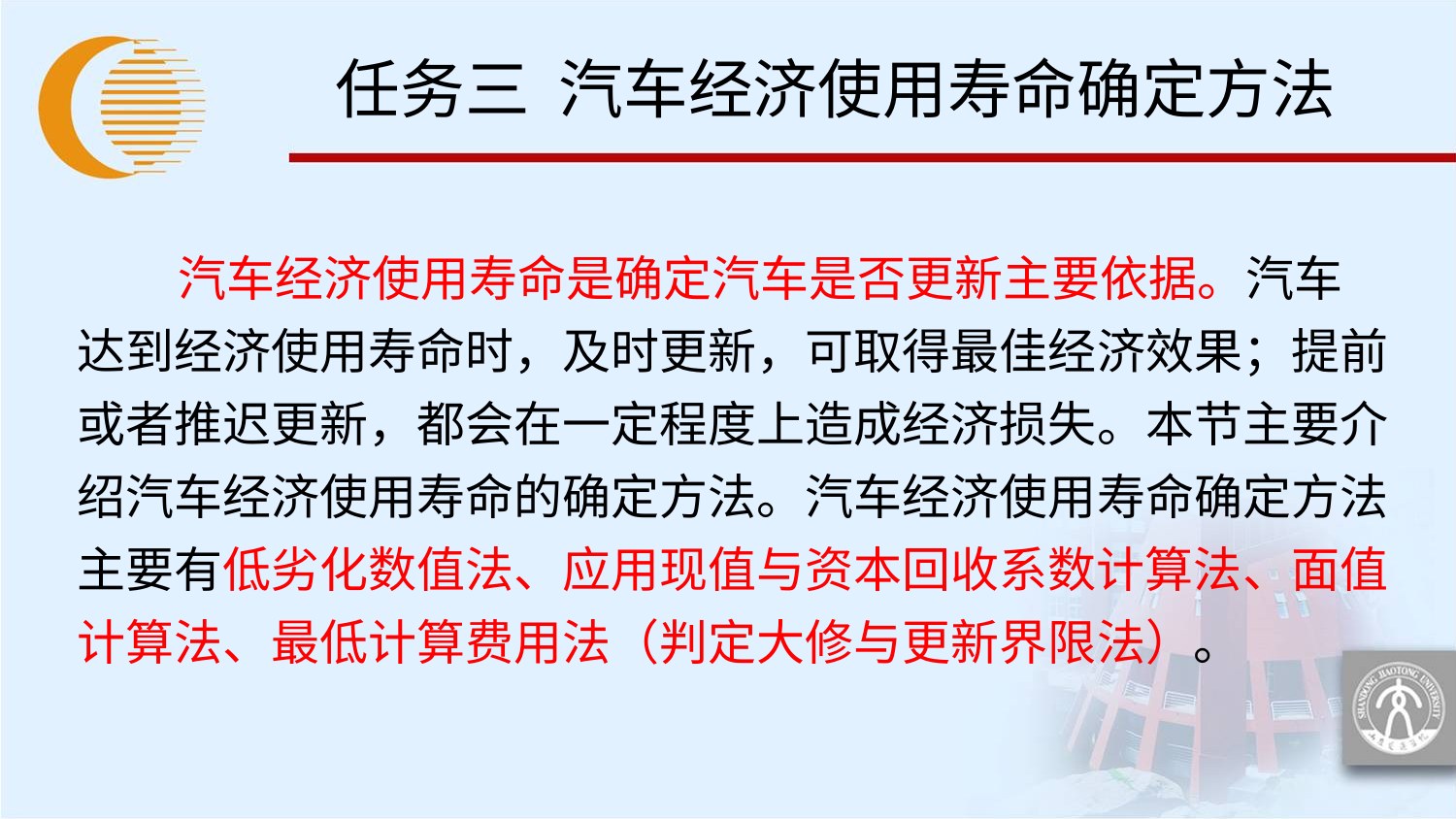

# 任务三  汽车经济使用寿命确定方法
汽车经济使用寿命是确定汽车是否更新主要依据。汽车达到经济使用寿命时，及时更新，可取得最佳经济效果；提前或者推迟更新，都会在一定程度上造成经济损失。本节主要介绍汽车经济使用寿命的确定方法。汽车经济使用寿命确定方法主要有低劣化数值法、应用现值与资本回收系数计算法、面值计算法、最低计算费用法（判定大修与更新界限法）。